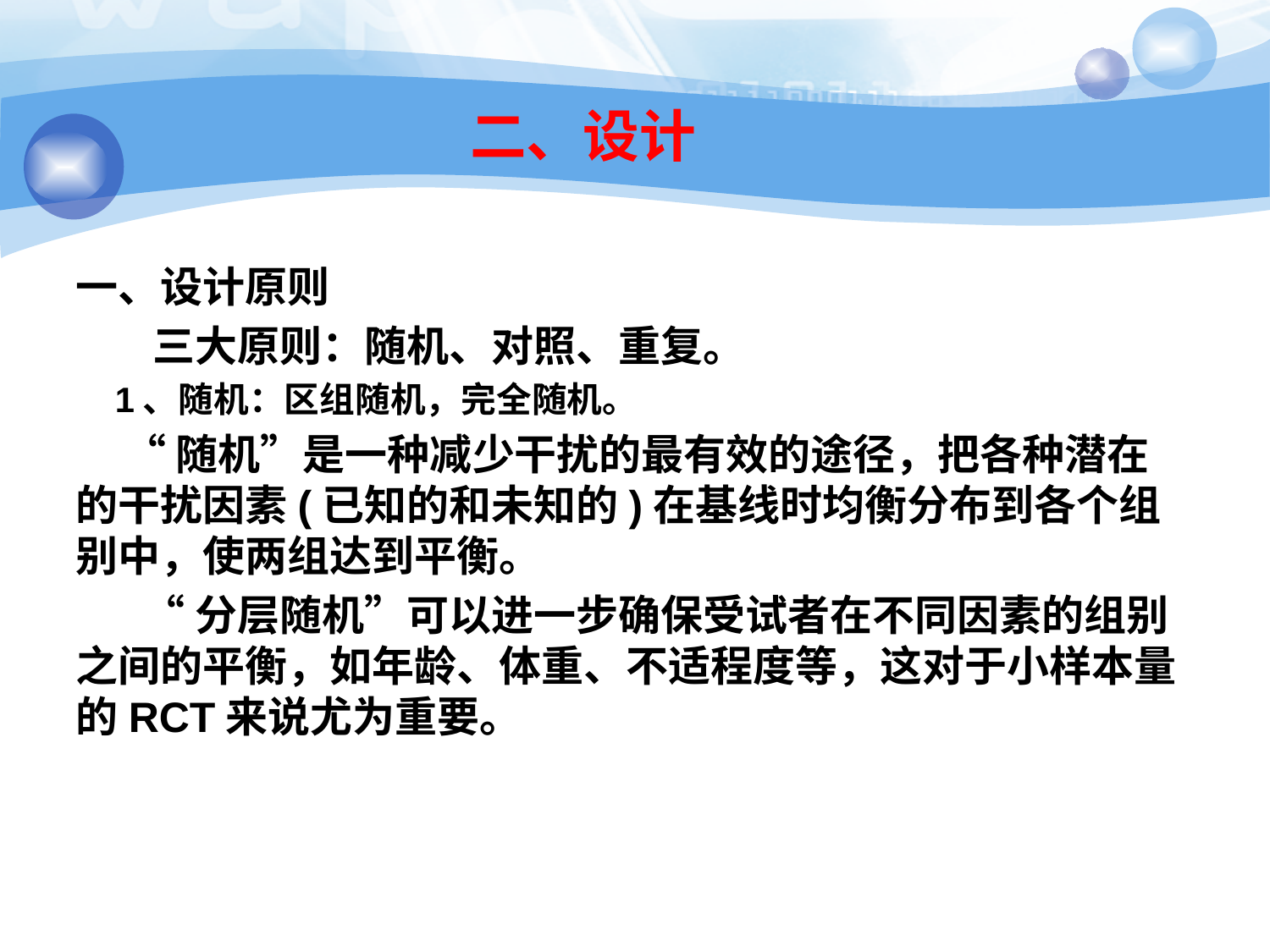

# 二、设计
一、设计原则
       三大原则：随机、对照、重复。
    1、随机：区组随机，完全随机。
     “随机”是一种减少干扰的最有效的途径，把各种潜在的干扰因素(已知的和未知的)在基线时均衡分布到各个组别中，使两组达到平衡。
       “分层随机”可以进一步确保受试者在不同因素的组别之间的平衡，如年龄、体重、不适程度等，这对于小样本量的RCT来说尤为重要。